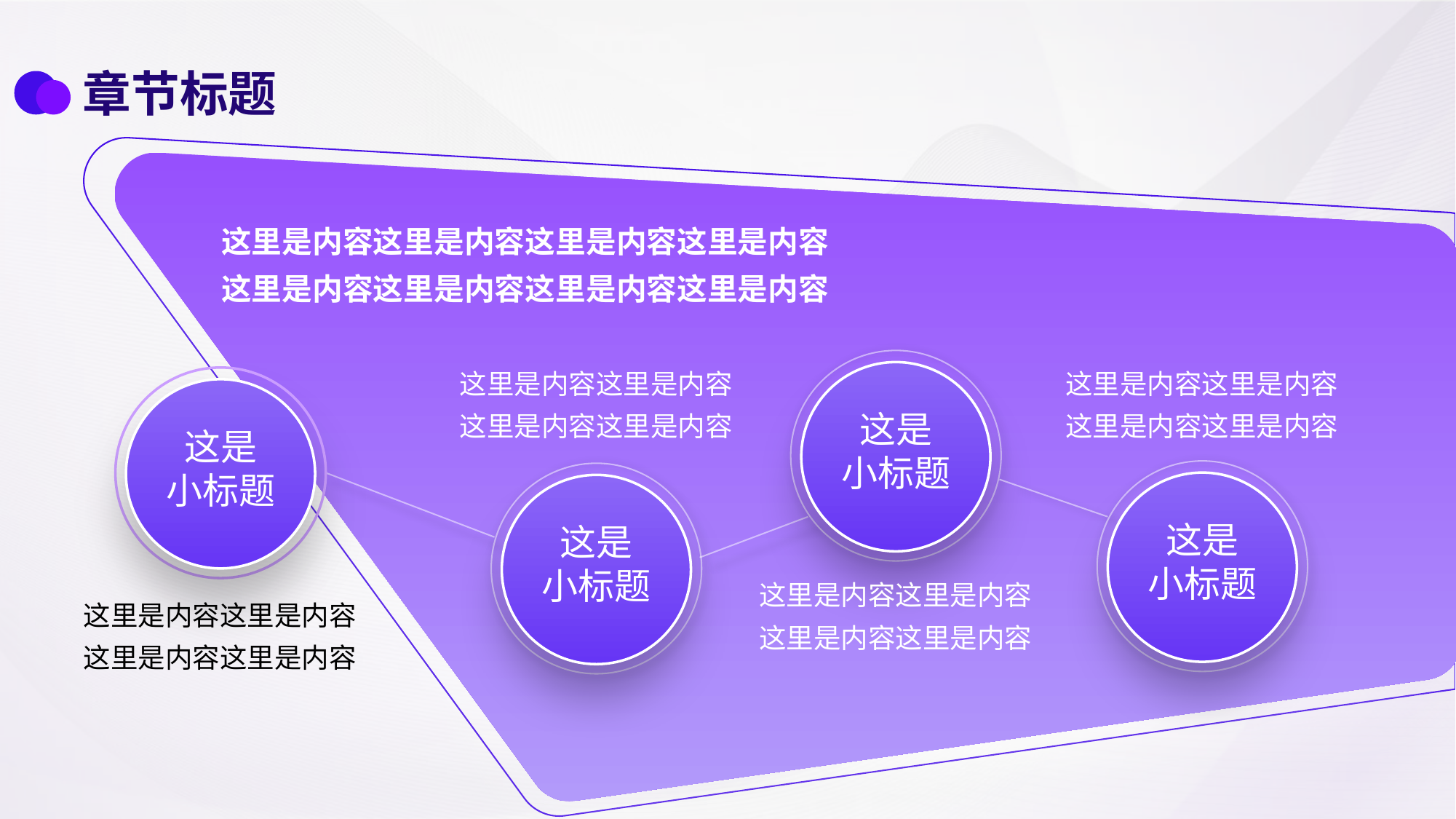

章节标题

这里是内容这里是内容这里是内容这里是内容
这里是内容这里是内容这里是内容这里是内容

这里是内容这里是内容
这里是内容这里是内容
这里是内容这里是内容
这里是内容这里是内容

这是
小标题
这是
小标题

这是
小标题
这是
小标题
这里是内容这里是内容
这里是内容这里是内容
这里是内容这里是内容
这里是内容这里是内容